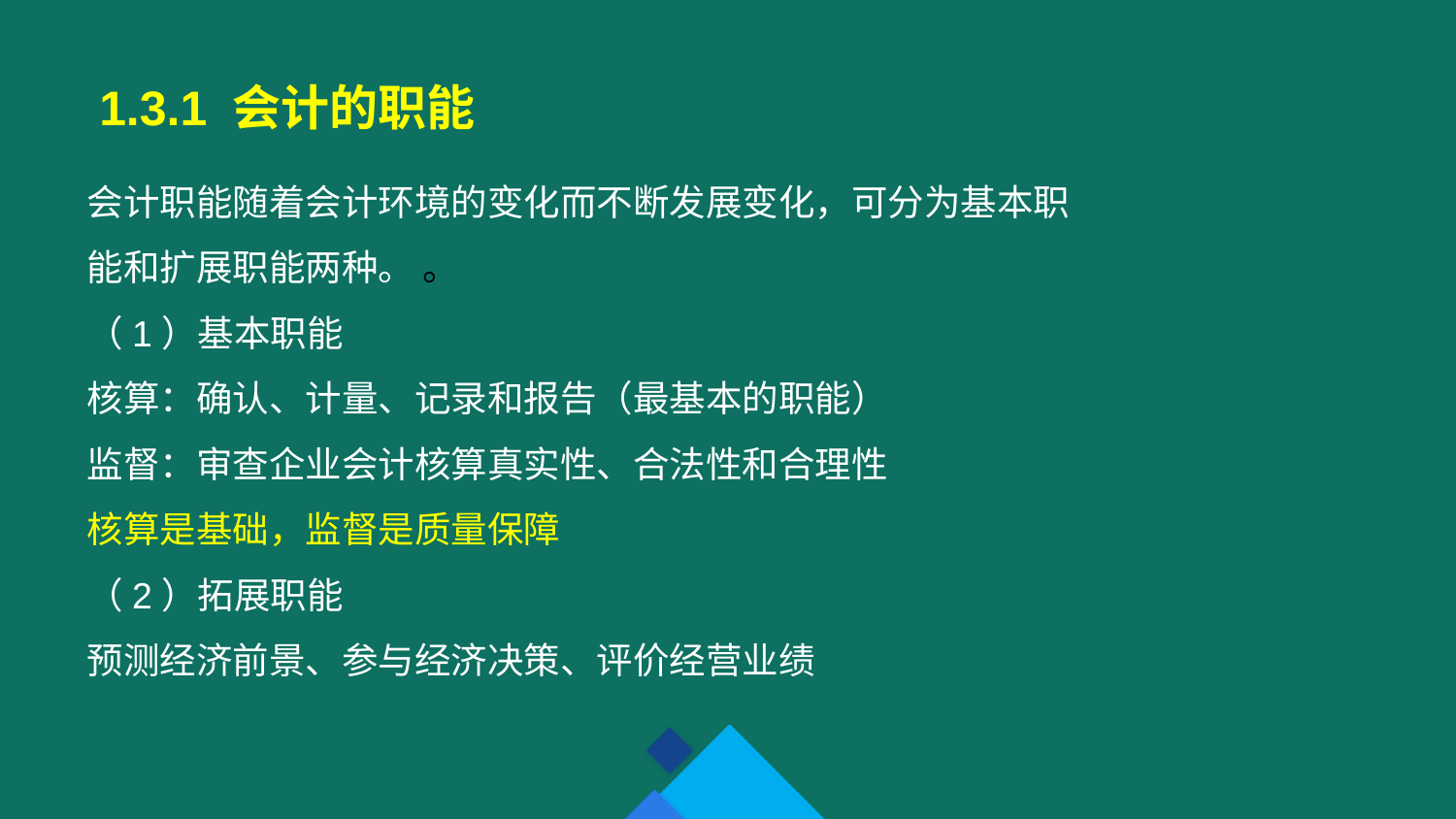

1.3.1 会计的职能
会计职能随着会计环境的变化而不断发展变化，可分为基本职能和扩展职能两种。 。
（1）基本职能
核算：确认、计量、记录和报告（最基本的职能）
监督：审查企业会计核算真实性、合法性和合理性
核算是基础，监督是质量保障
（2）拓展职能
预测经济前景、参与经济决策、评价经营业绩